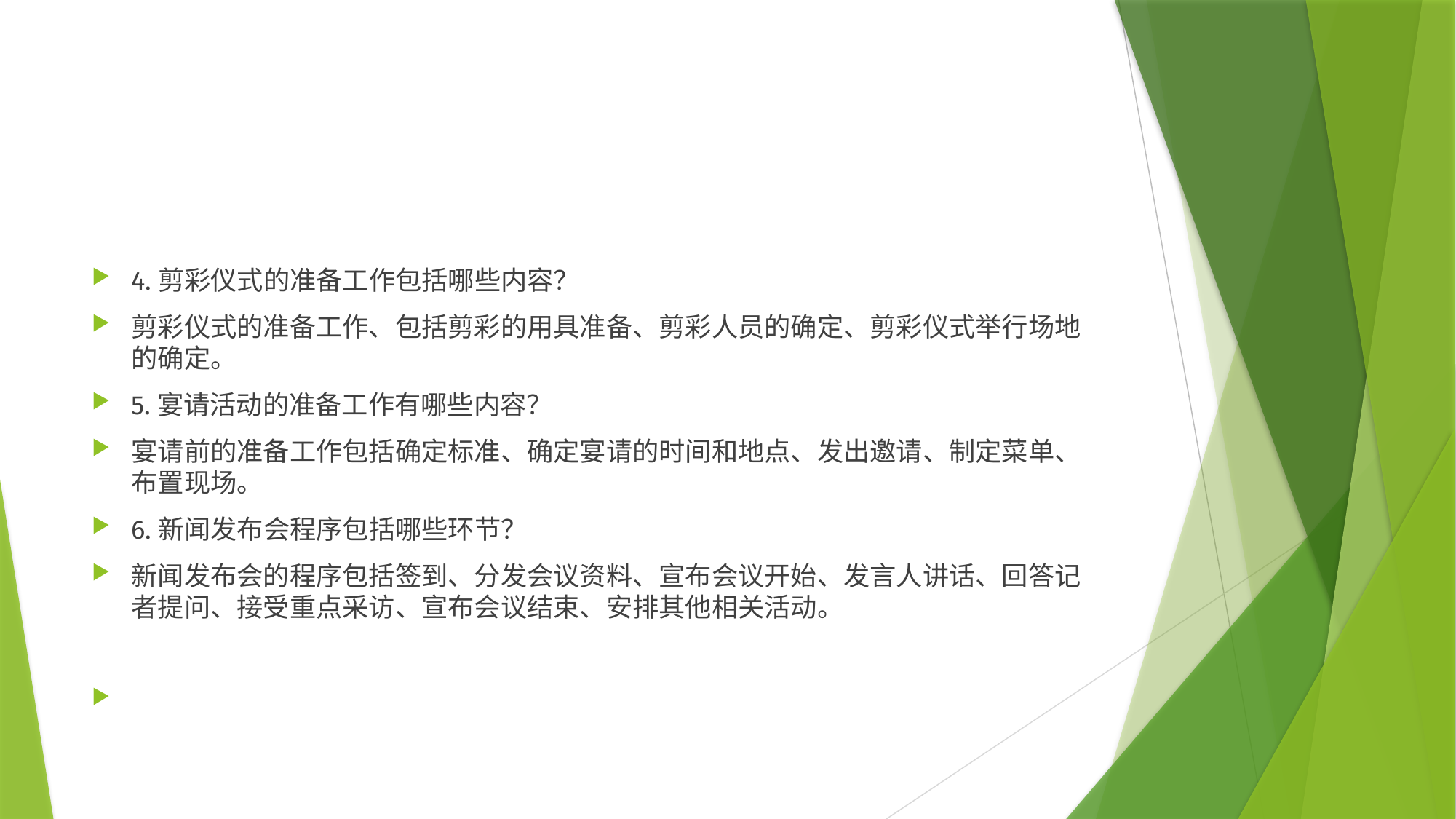

#
4.剪彩仪式的准备工作包括哪些内容？
剪彩仪式的准备工作、包括剪彩的用具准备、剪彩人员的确定、剪彩仪式举行场地的确定。
5.宴请活动的准备工作有哪些内容？
宴请前的准备工作包括确定标准、确定宴请的时间和地点、发出邀请、制定菜单、布置现场。
6.新闻发布会程序包括哪些环节？
新闻发布会的程序包括签到、分发会议资料、宣布会议开始、发言人讲话、回答记者提问、接受重点采访、宣布会议结束、安排其他相关活动。